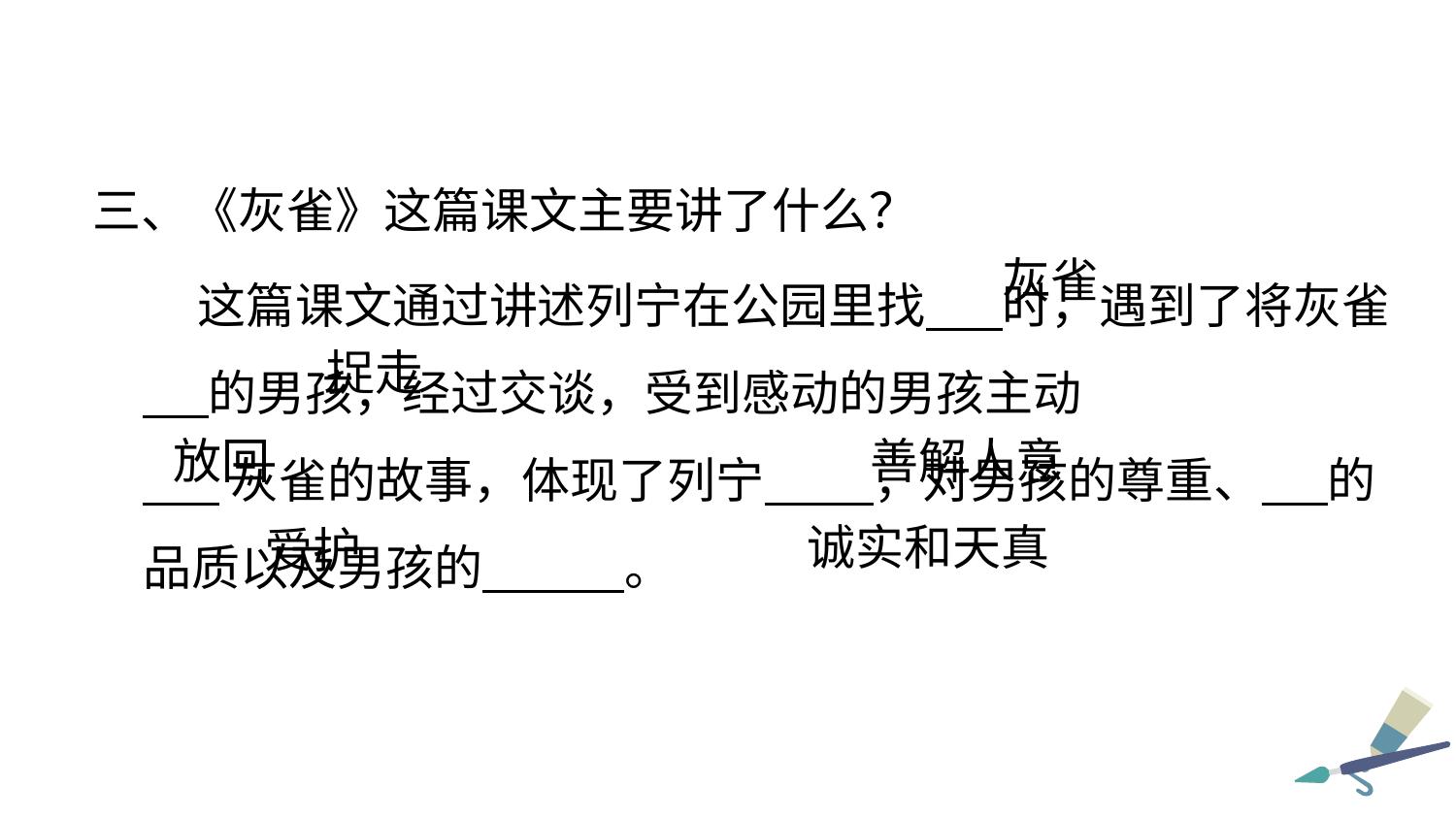

三、《灰雀》这篇课文主要讲了什么？
    这篇课文通过讲述列宁在公园里找       时，遇到了将灰雀       的男孩，经过交谈，受到感动的男孩主动
       灰雀的故事，体现了列宁          ，对男孩的尊重、      的品质以及男孩的             。
灰雀
捉走
放回
善解人意
诚实和天真
爱护